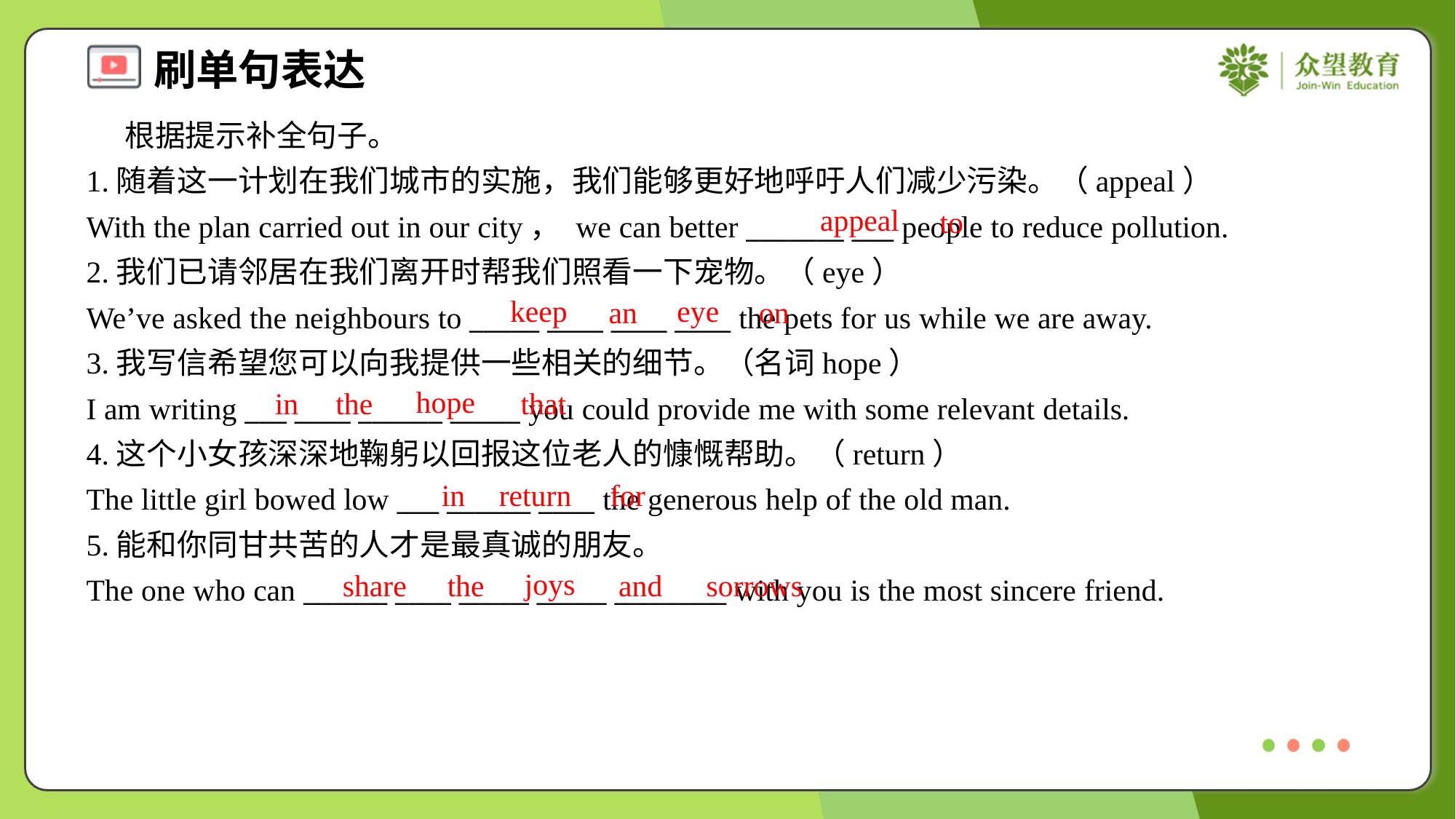

根据提示补全句子。
1.随着这一计划在我们城市的实施，我们能够更好地呼吁人们减少污染。（appeal）
With the plan carried out in our city， we can better _______ ___ people to reduce pollution.
2.我们已请邻居在我们离开时帮我们照看一下宠物。（eye）
We’ve asked the neighbours to _____ ____ ____ ____ the pets for us while we are away.
3.我写信希望您可以向我提供一些相关的细节。（名词hope）
I am writing ___ ____ ______ _____ you could provide me with some relevant details.
4.这个小女孩深深地鞠躬以回报这位老人的慷慨帮助。（return）
The little girl bowed low ___ ______ ____ the generous help of the old man.
5.能和你同甘共苦的人才是最真诚的朋友。
The one who can ______ ____ _____ _____ ________ with you is the most sincere friend.
appeal
to
keep
eye
an
on
hope
in
the
that
in
return
for
joys
share
the
and
sorrows